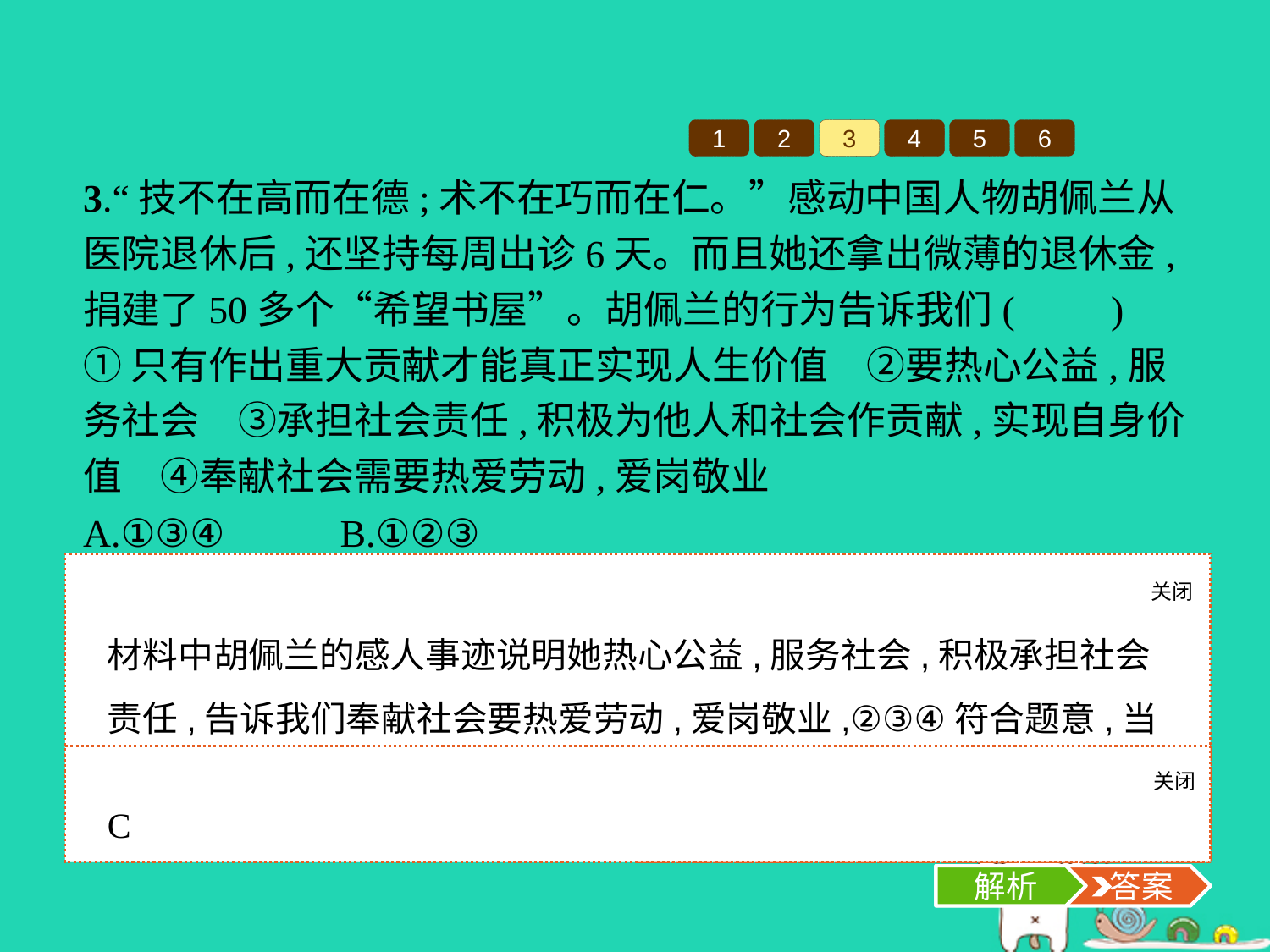

1
2
3
4
5
6
3.“技不在高而在德;术不在巧而在仁。”感动中国人物胡佩兰从医院退休后,还坚持每周出诊6天。而且她还拿出微薄的退休金,捐建了50多个“希望书屋”。胡佩兰的行为告诉我们(　　)
①只有作出重大贡献才能真正实现人生价值　②要热心公益,服务社会　③承担社会责任,积极为他人和社会作贡献,实现自身价值　④奉献社会需要热爱劳动,爱岗敬业
A.①③④　	B.①②③
C.②③④　	D.①②④

关闭
解析

材料中胡佩兰的感人事迹说明她热心公益,服务社会,积极承担社会责任,告诉我们奉献社会要热爱劳动,爱岗敬业,②③④符合题意,当选;①说法错误,应排除。故选C项。

关闭
解析
  答案

C
解析
  答案